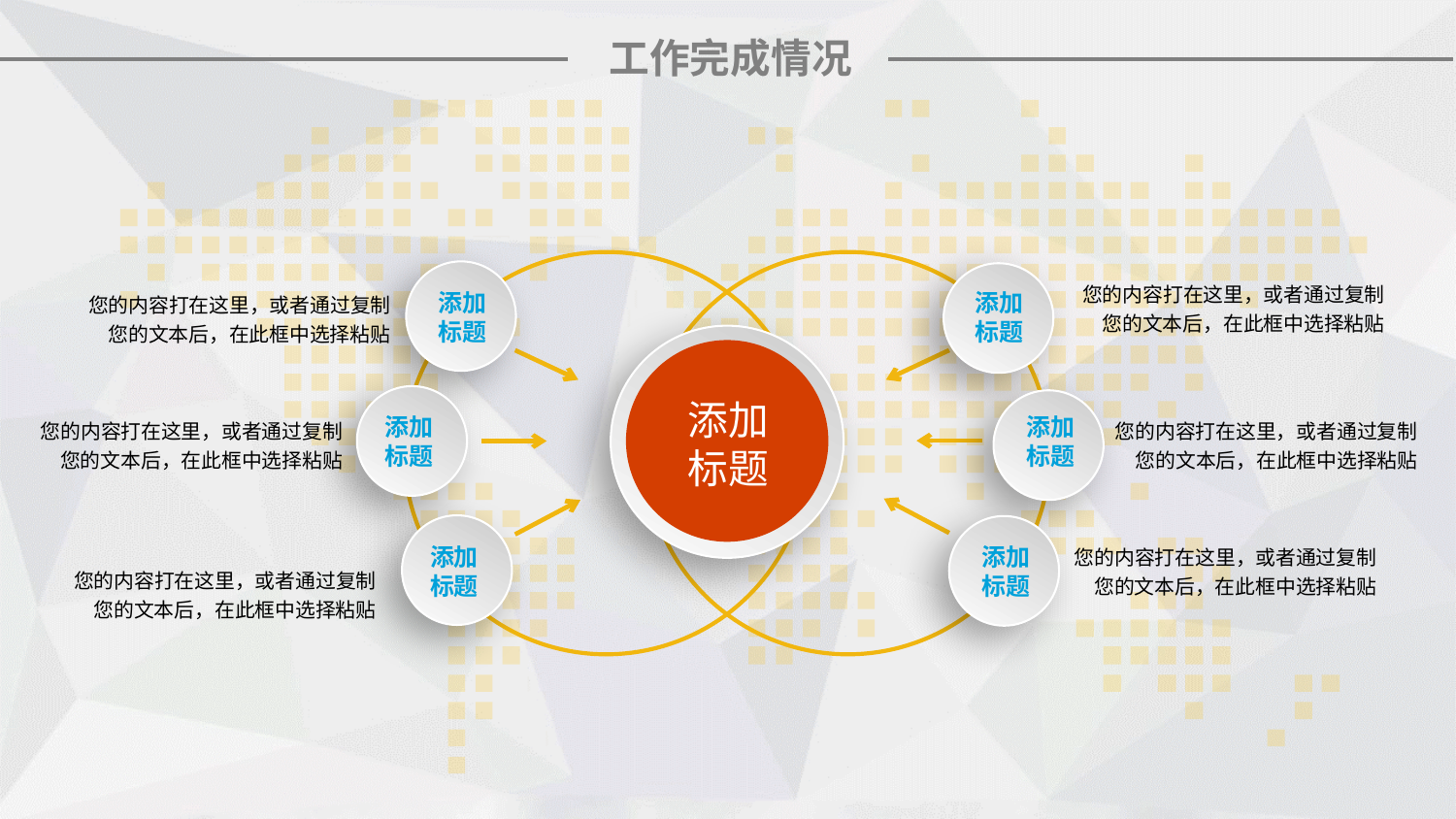

工作完成情况

您的内容打在这里，或者通过复制您的文本后，在此框中选择粘贴
添加
标题
添加
标题
您的内容打在这里，或者通过复制您的文本后，在此框中选择粘贴

添加
标题

添加
标题
添加
标题
您的内容打在这里，或者通过复制您的文本后，在此框中选择粘贴
您的内容打在这里，或者通过复制您的文本后，在此框中选择粘贴

添加
标题
添加
标题
您的内容打在这里，或者通过复制您的文本后，在此框中选择粘贴
您的内容打在这里，或者通过复制您的文本后，在此框中选择粘贴